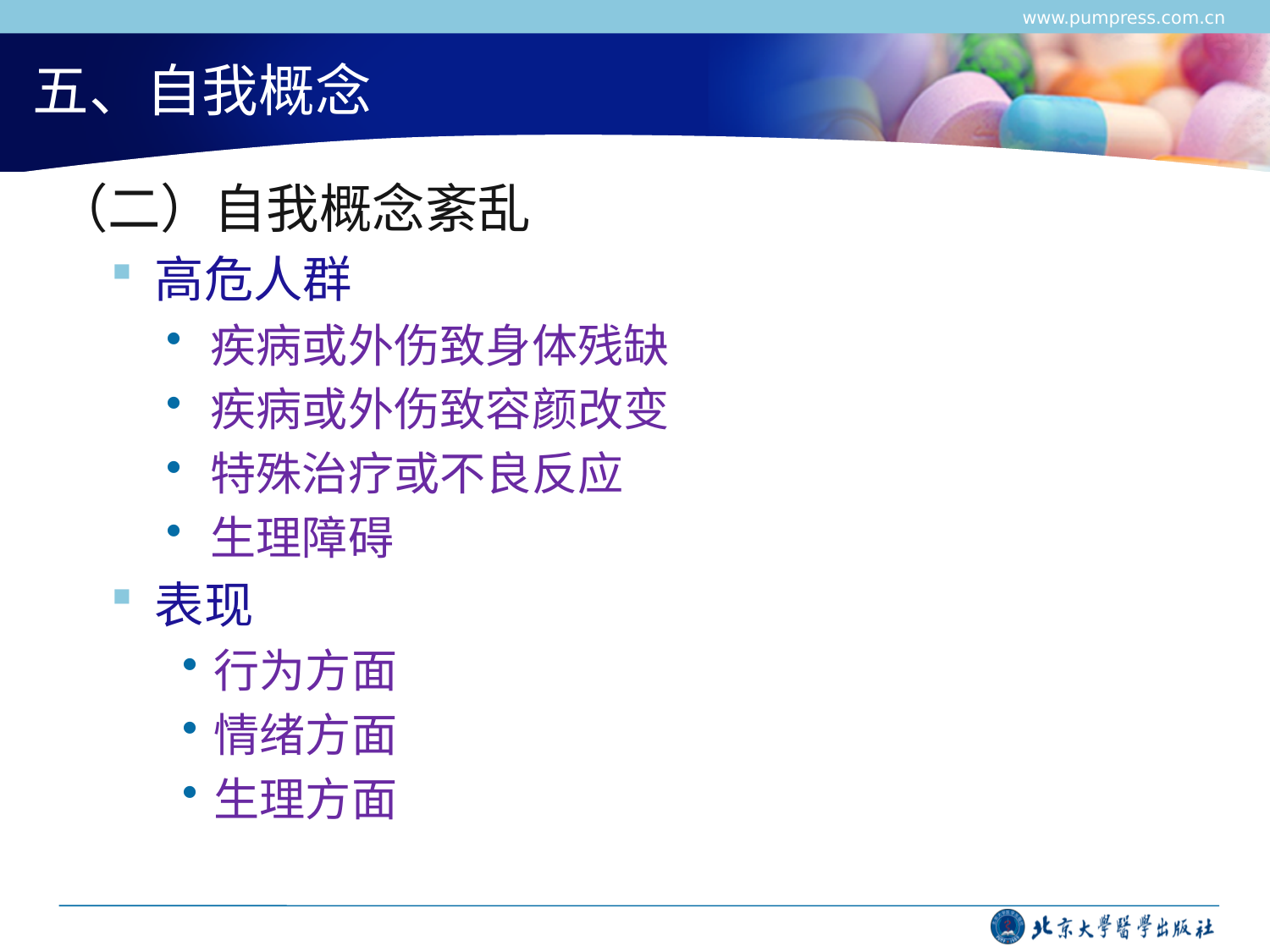

www.pumpress.com.cn
# 五、自我概念
（二）自我概念紊乱
高危人群
疾病或外伤致身体残缺
疾病或外伤致容颜改变
特殊治疗或不良反应
生理障碍
表现
行为方面
情绪方面
生理方面